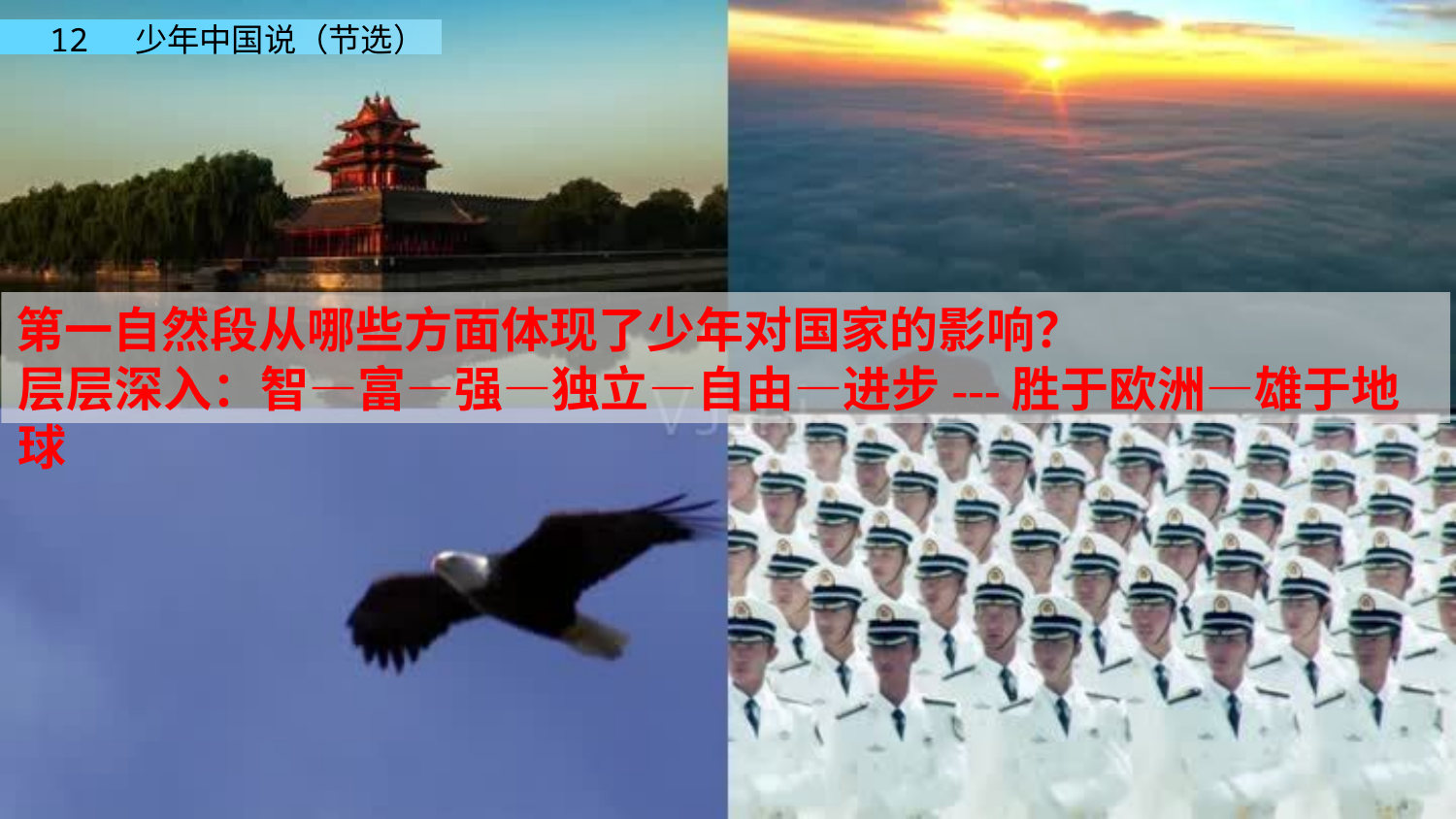

第一自然段从哪些方面体现了少年对国家的影响？

层层深入：智—富—强—独立—自由—进步---胜于欧洲—雄于地球